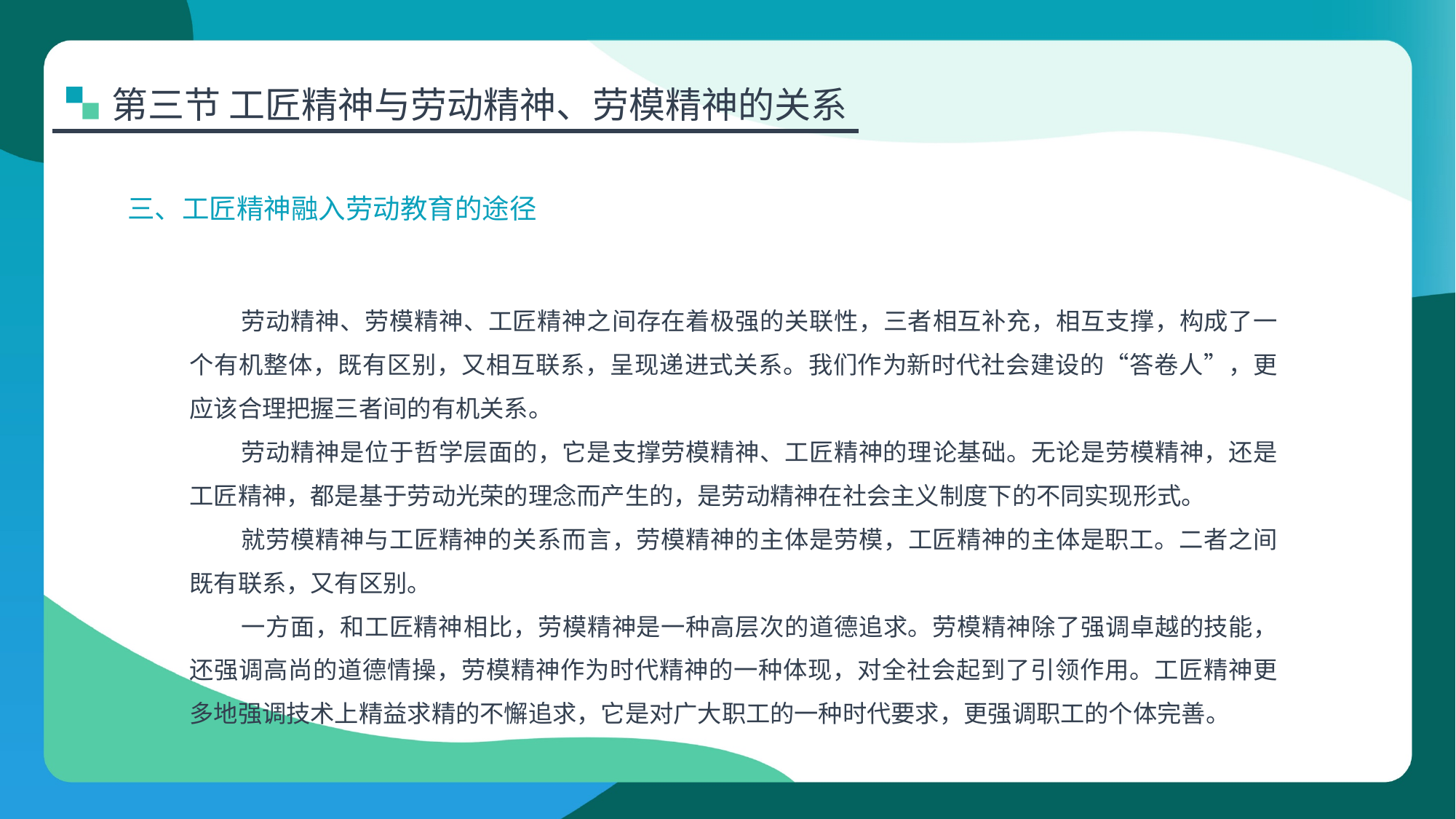

第三节 工匠精神与劳动精神、劳模精神的关系

三、工匠精神融入劳动教育的途径
劳动精神、劳模精神、工匠精神之间存在着极强的关联性，三者相互补充，相互支撑，构成了一个有机整体，既有区别，又相互联系，呈现递进式关系。我们作为新时代社会建设的“答卷人”，更应该合理把握三者间的有机关系。
劳动精神是位于哲学层面的，它是支撑劳模精神、工匠精神的理论基础。无论是劳模精神，还是工匠精神，都是基于劳动光荣的理念而产生的，是劳动精神在社会主义制度下的不同实现形式。
就劳模精神与工匠精神的关系而言，劳模精神的主体是劳模，工匠精神的主体是职工。二者之间既有联系，又有区别。
一方面，和工匠精神相比，劳模精神是一种高层次的道德追求。劳模精神除了强调卓越的技能，还强调高尚的道德情操，劳模精神作为时代精神的一种体现，对全社会起到了引领作用。工匠精神更多地强调技术上精益求精的不懈追求，它是对广大职工的一种时代要求，更强调职工的个体完善。